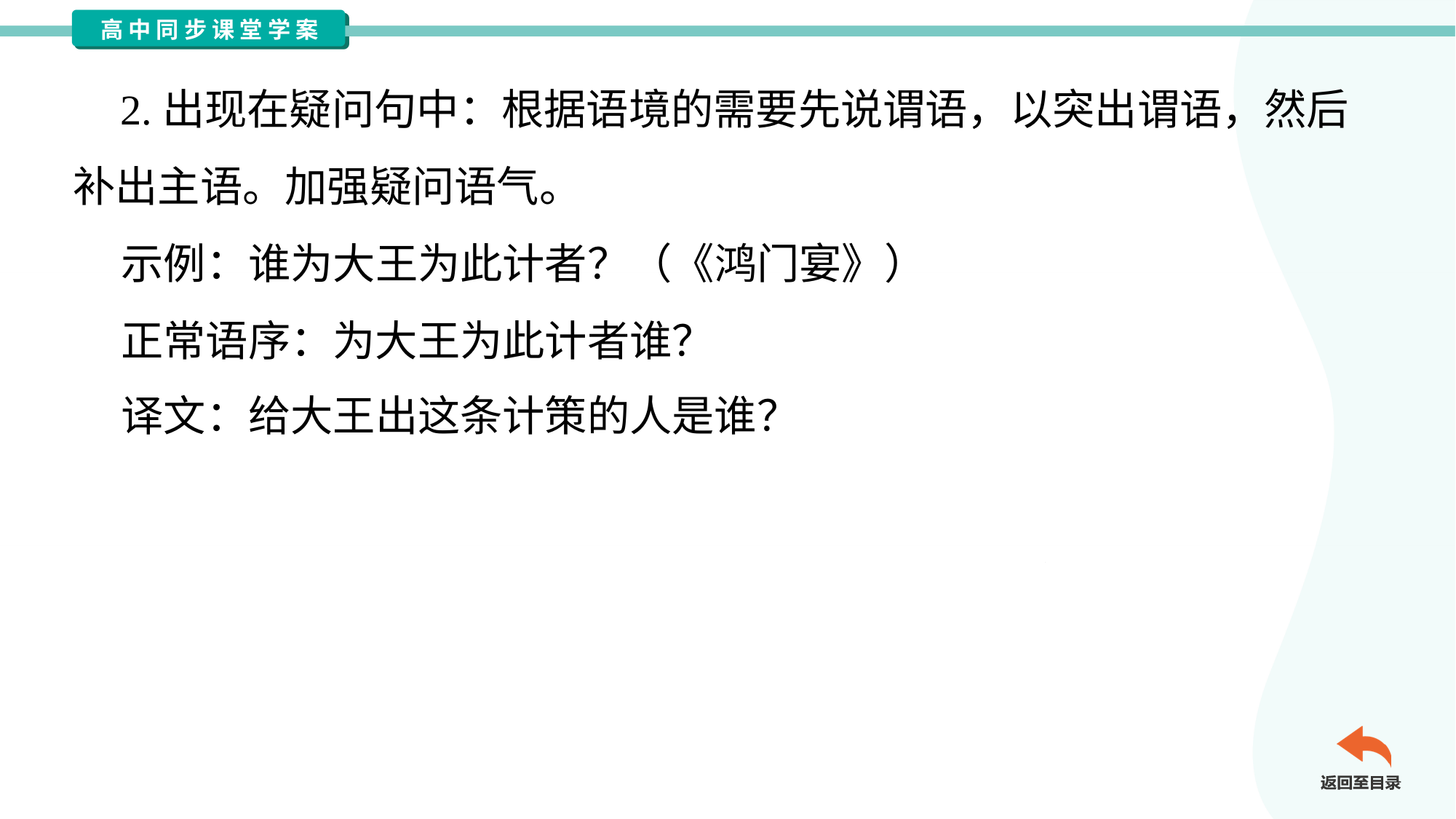

2.出现在疑问句中：根据语境的需要先说谓语，以突出谓语，然后
补出主语。加强疑问语气。
    示例：谁为大王为此计者？（《鸿门宴》）
    正常语序：为大王为此计者谁？
    译文：给大王出这条计策的人是谁？